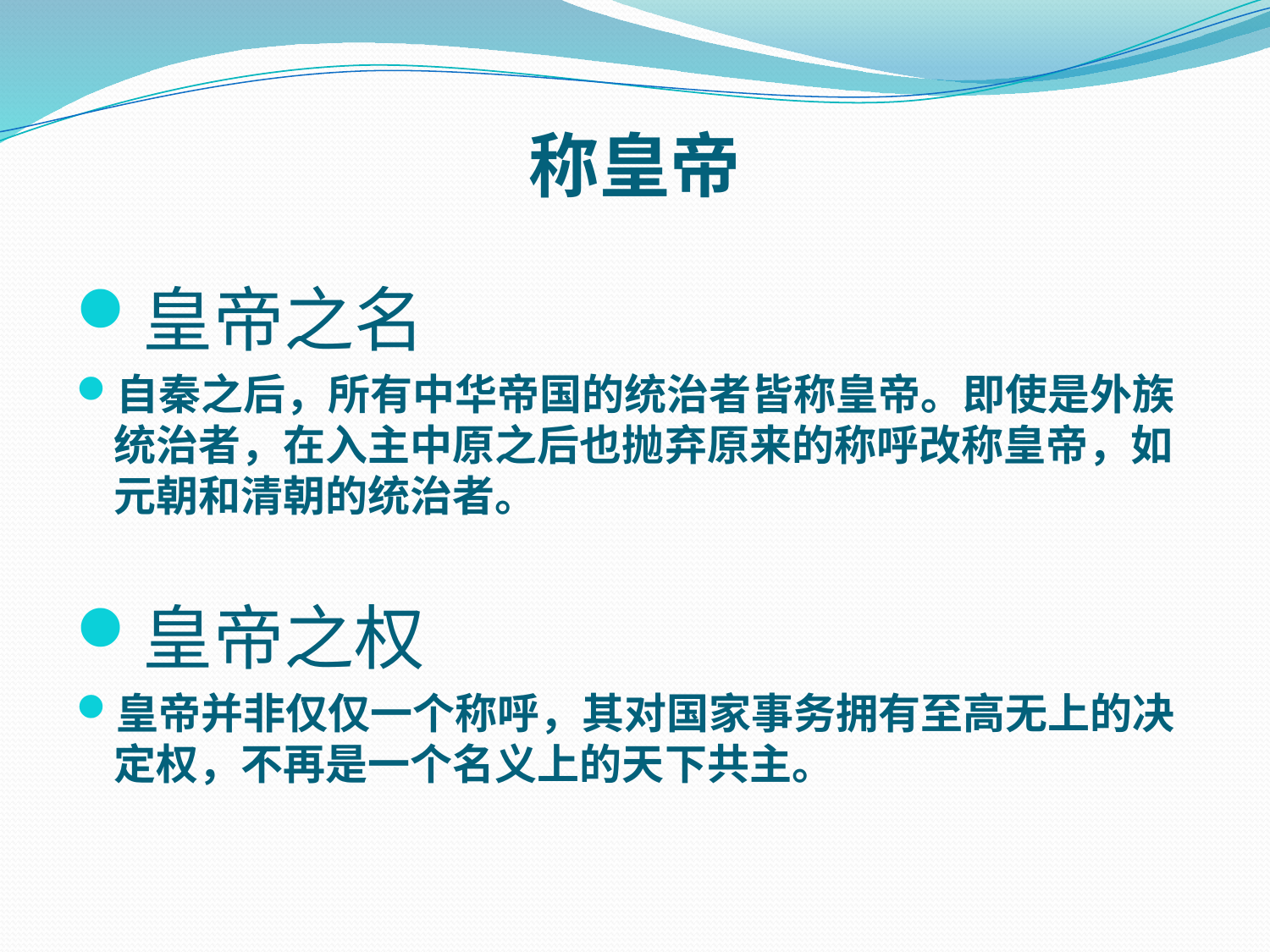

# 称皇帝
皇帝之名
自秦之后，所有中华帝国的统治者皆称皇帝。即使是外族统治者，在入主中原之后也抛弃原来的称呼改称皇帝，如元朝和清朝的统治者。

皇帝之权
皇帝并非仅仅一个称呼，其对国家事务拥有至高无上的决定权，不再是一个名义上的天下共主。